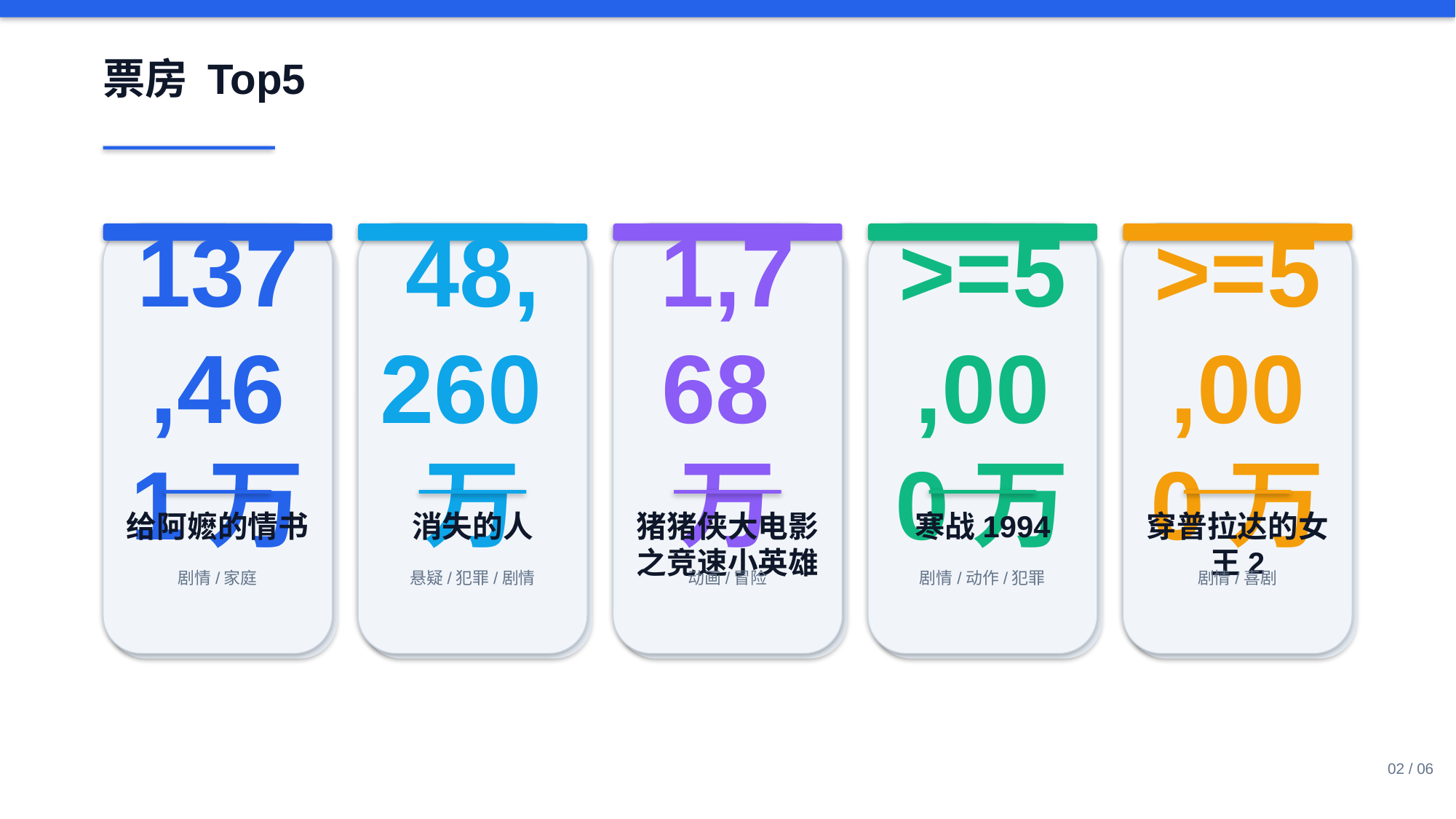

票房 Top5

137,461万
48,260万
1,768万
>=5,000万
>=5,000万

给阿嬷的情书
消失的人
猪猪侠大电影之竞速小英雄
寒战1994
穿普拉达的女王2
剧情/家庭
悬疑/犯罪/剧情
动画/冒险
剧情/动作/犯罪
剧情/喜剧
02 / 06